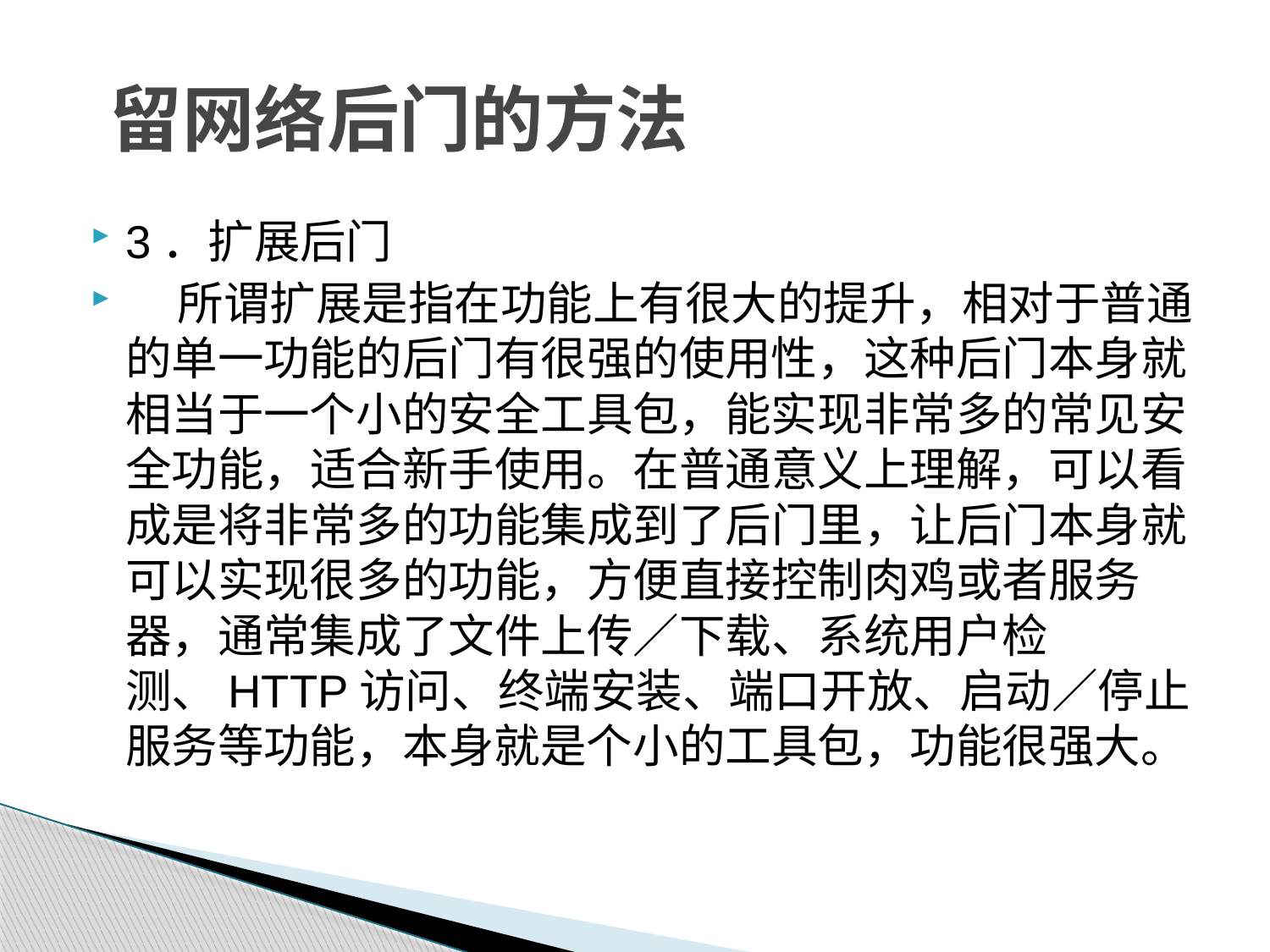

# 留网络后门的方法
3．扩展后门
    所谓扩展是指在功能上有很大的提升，相对于普通的单一功能的后门有很强的使用性，这种后门本身就相当于一个小的安全工具包，能实现非常多的常见安全功能，适合新手使用。在普通意义上理解，可以看成是将非常多的功能集成到了后门里，让后门本身就可以实现很多的功能，方便直接控制肉鸡或者服务器，通常集成了文件上传／下载、系统用户检测、HTTP访问、终端安装、端口开放、启动／停止服务等功能，本身就是个小的工具包，功能很强大。